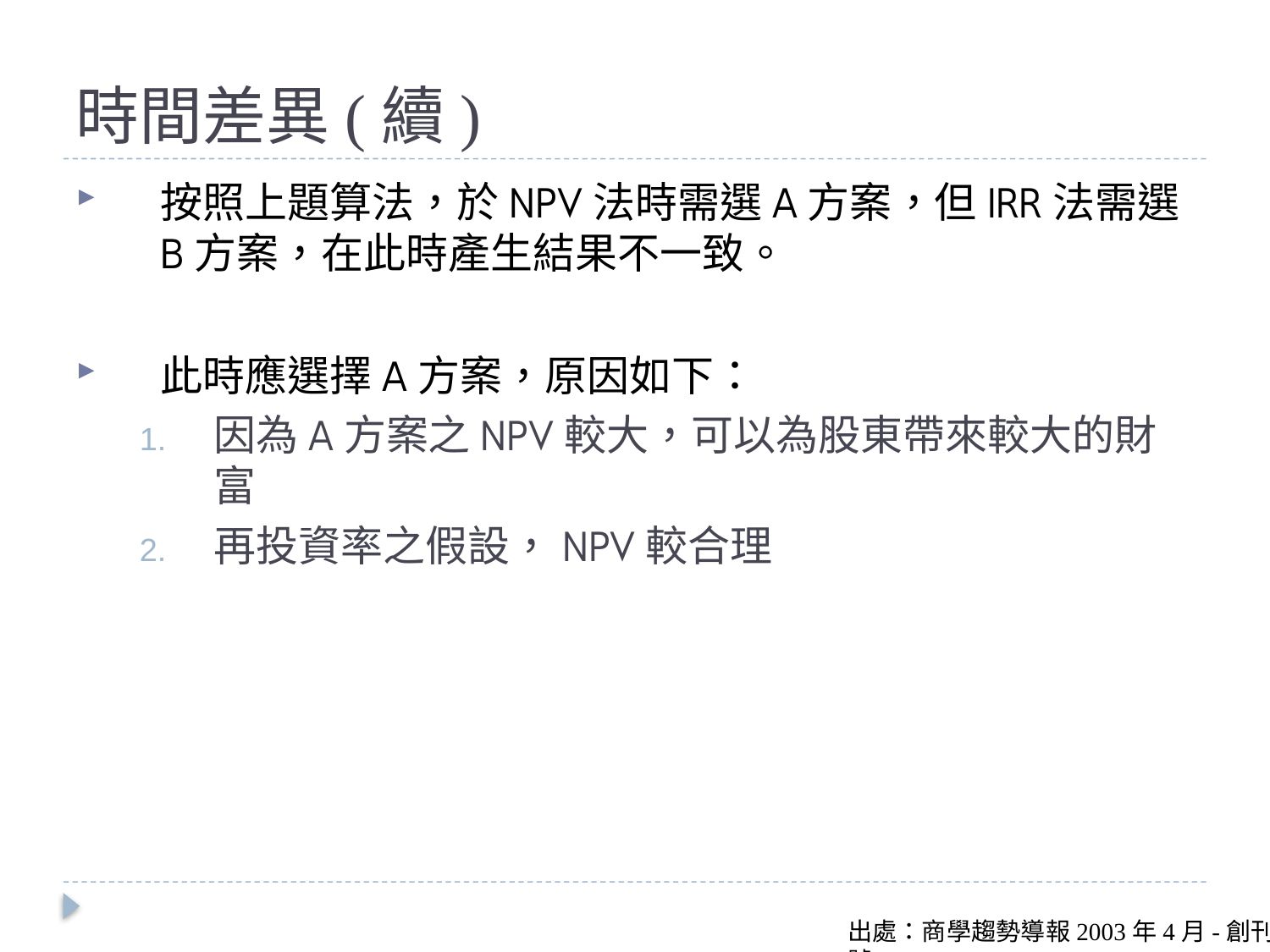

# 時間差異(續)
按照上題算法，於NPV法時需選A方案，但IRR法需選B方案，在此時產生結果不一致。

此時應選擇A方案，原因如下：
因為A方案之NPV較大，可以為股東帶來較大的財富
再投資率之假設，NPV較合理

出處：商學趨勢導報2003年4月-創刊號